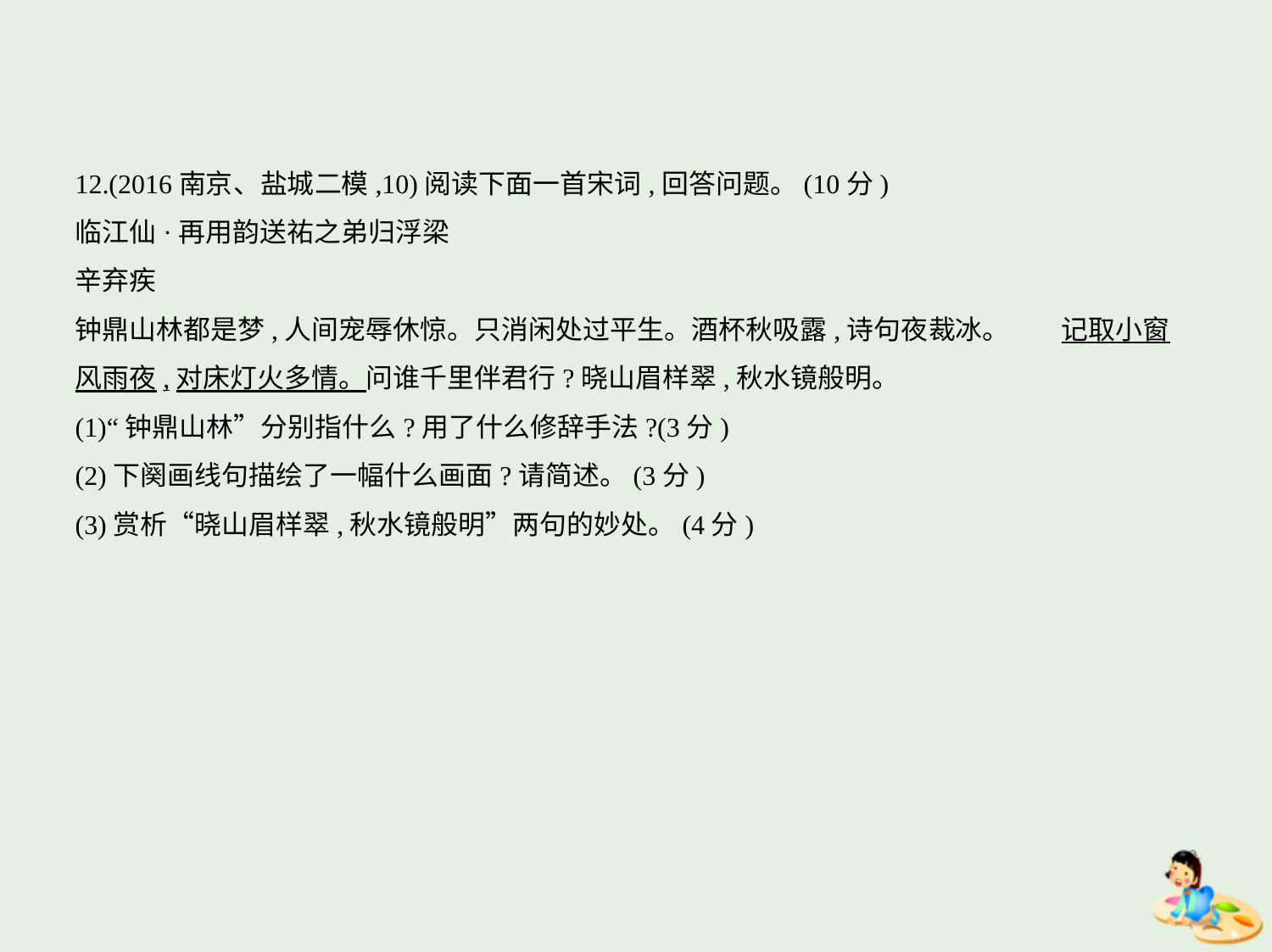

12.(2016南京、盐城二模,10)阅读下面一首宋词,回答问题。(10分)
临江仙·再用韵送祐之弟归浮梁
辛弃疾
钟鼎山林都是梦,人间宠辱休惊。只消闲处过平生。酒杯秋吸露,诗句夜裁冰。　    记取小窗
风雨夜,对床灯火多情。问谁千里伴君行?晓山眉样翠,秋水镜般明。
(1)“钟鼎山林”分别指什么?用了什么修辞手法?(3分)
(2)下阕画线句描绘了一幅什么画面?请简述。(3分)
(3)赏析“晓山眉样翠,秋水镜般明”两句的妙处。(4分)